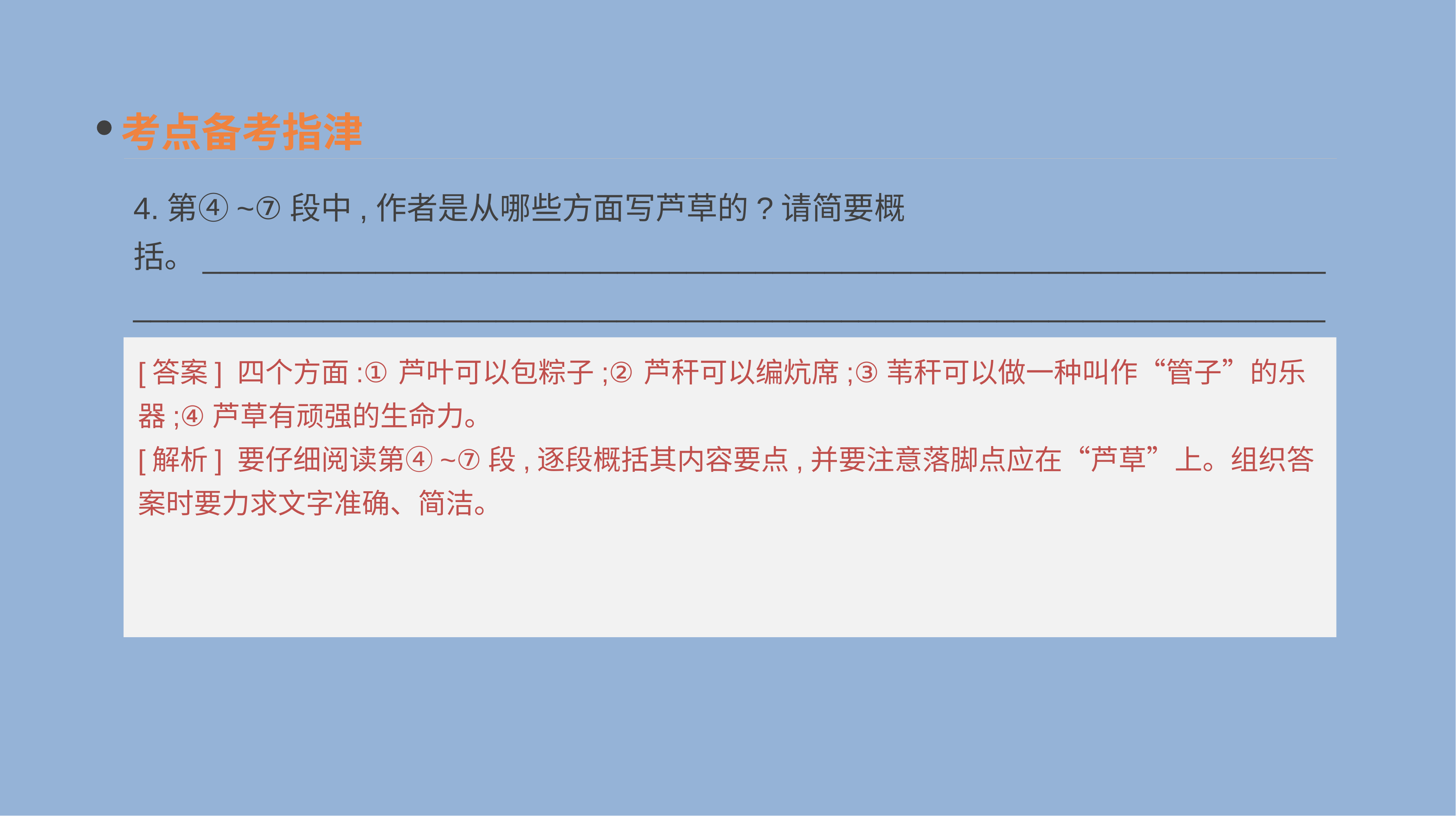

考点备考指津

4.第④~⑦段中,作者是从哪些方面写芦草的?请简要概括。__________________________________________________________________________________________________________________________________________________________________________

[答案] 四个方面:①芦叶可以包粽子;②芦秆可以编炕席;③苇秆可以做一种叫作“管子”的乐器;④芦草有顽强的生命力。
[解析] 要仔细阅读第④~⑦段,逐段概括其内容要点,并要注意落脚点应在“芦草”上。组织答案时要力求文字准确、简洁。